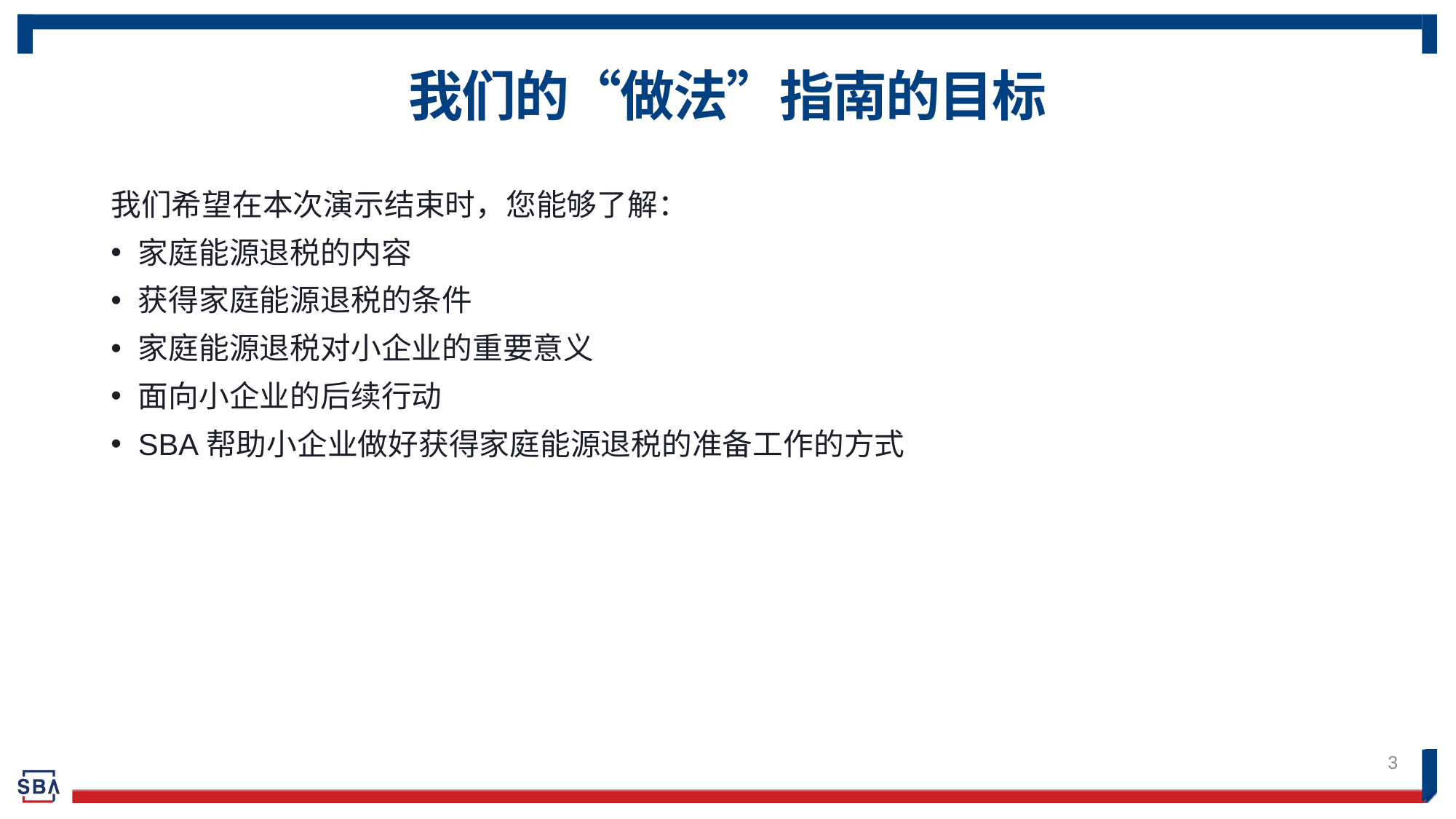

# 我们的“做法”指南的目标
我们希望在本次演示结束时，您能够了解：
家庭能源退税的内容
获得家庭能源退税的条件
家庭能源退税对小企业的重要意义
面向小企业的后续行动
SBA帮助小企业做好获得家庭能源退税的准备工作的方式

3